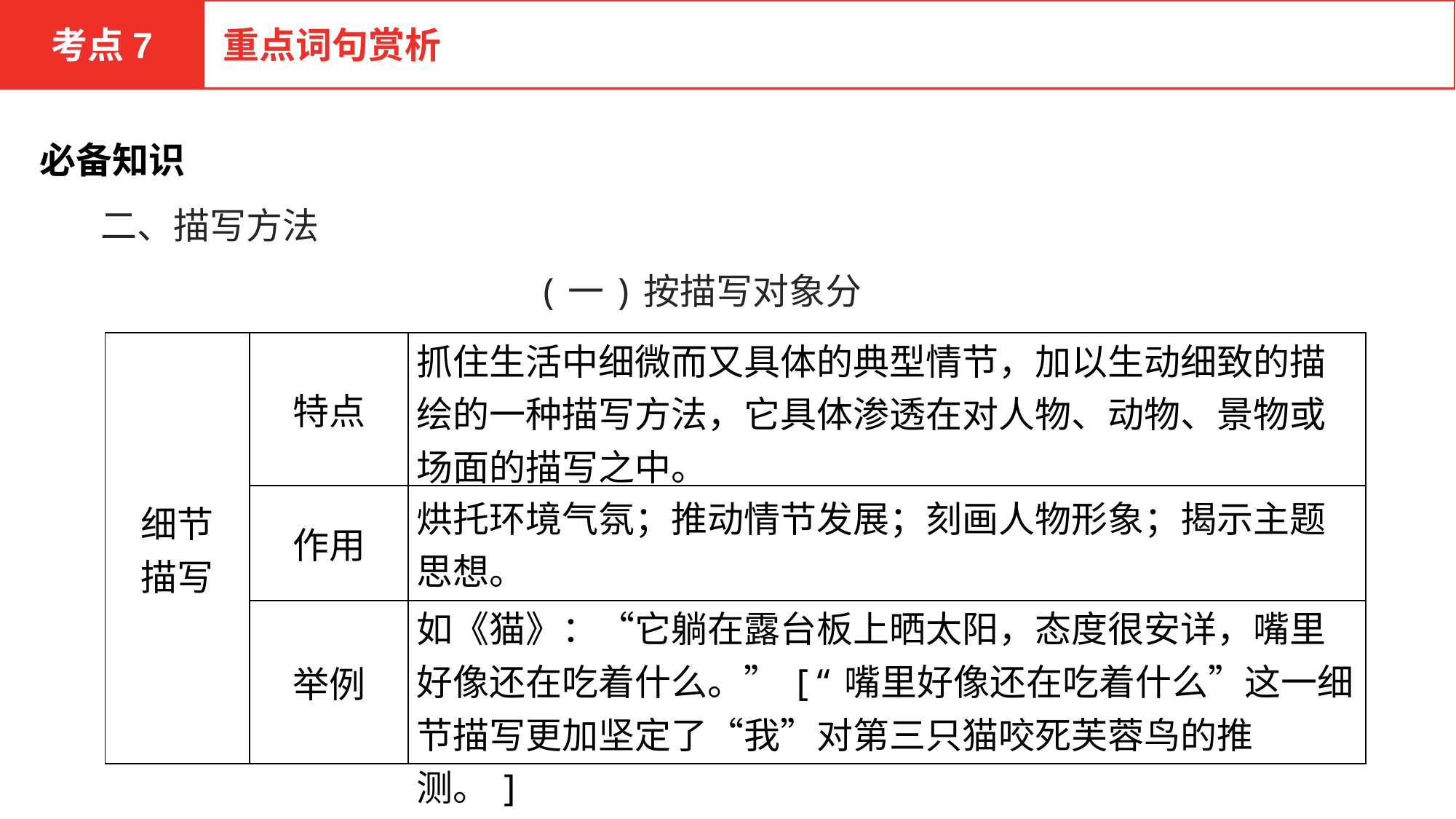

考点7
重点词句赏析
必备知识
二、描写方法
(一)按描写对象分

| 细节 描写 | 特点 | 抓住生活中细微而又具体的典型情节，加以生动细致的描绘的一种描写方法，它具体渗透在对人物、动物、景物或场面的描写之中。 |
| --- | --- | --- |
|  | 作用 | 烘托环境气氛；推动情节发展；刻画人物形象；揭示主题思想。 |
|  | 举例 | 如《猫》：“它躺在露台板上晒太阳，态度很安详，嘴里好像还在吃着什么。”[“嘴里好像还在吃着什么”这一细节描写更加坚定了“我”对第三只猫咬死芙蓉鸟的推测。] |